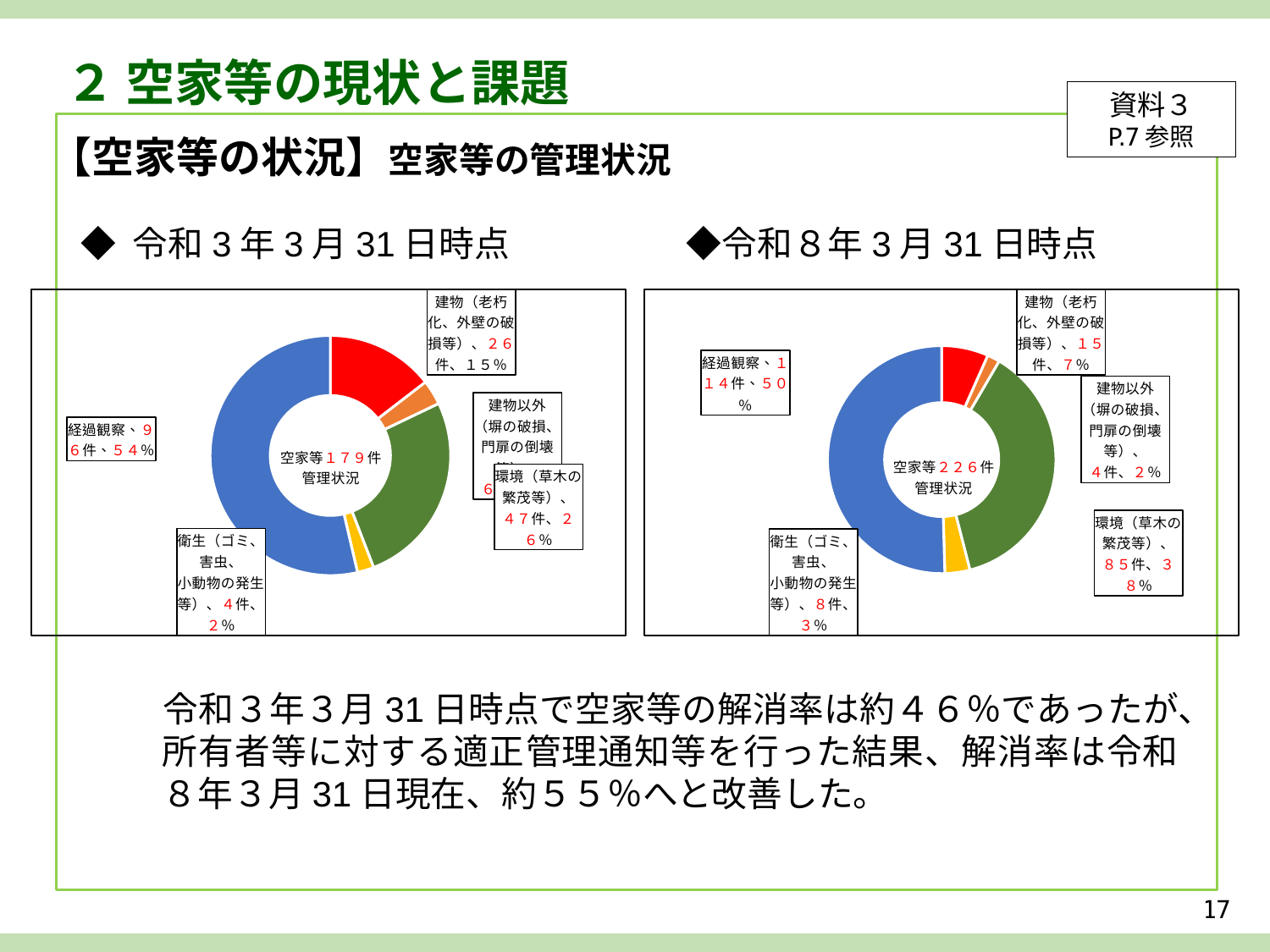

２ 空家等の現状と課題
資料３
P.7参照
【空家等の状況】空家等の管理状況

◆ 令和3年3月31日時点　　　　　◆令和８年3月31日時点

### Chart

| Category | 売上高 |
|---|---|
| 第 1 四半期 | 26.0 |
| 第 2 四半期 | 6.0 |
| 第 3 四半期 | 47.0 |
| 第 4 四半期 | 4.0 |

### Chart

| Category | 売上高 |
|---|---|
| 第 1 四半期 | 15.0 |
| 第 2 四半期 | 4.0 |
| 第 3 四半期 | 85.0 |
| 第 4 四半期 | 8.0 |
　令和３年３月31日時点で空家等の解消率は約４６％であったが、所有者等に対する適正管理通知等を行った結果、解消率は令和８年３月31日現在、約５５％へと改善した。
17